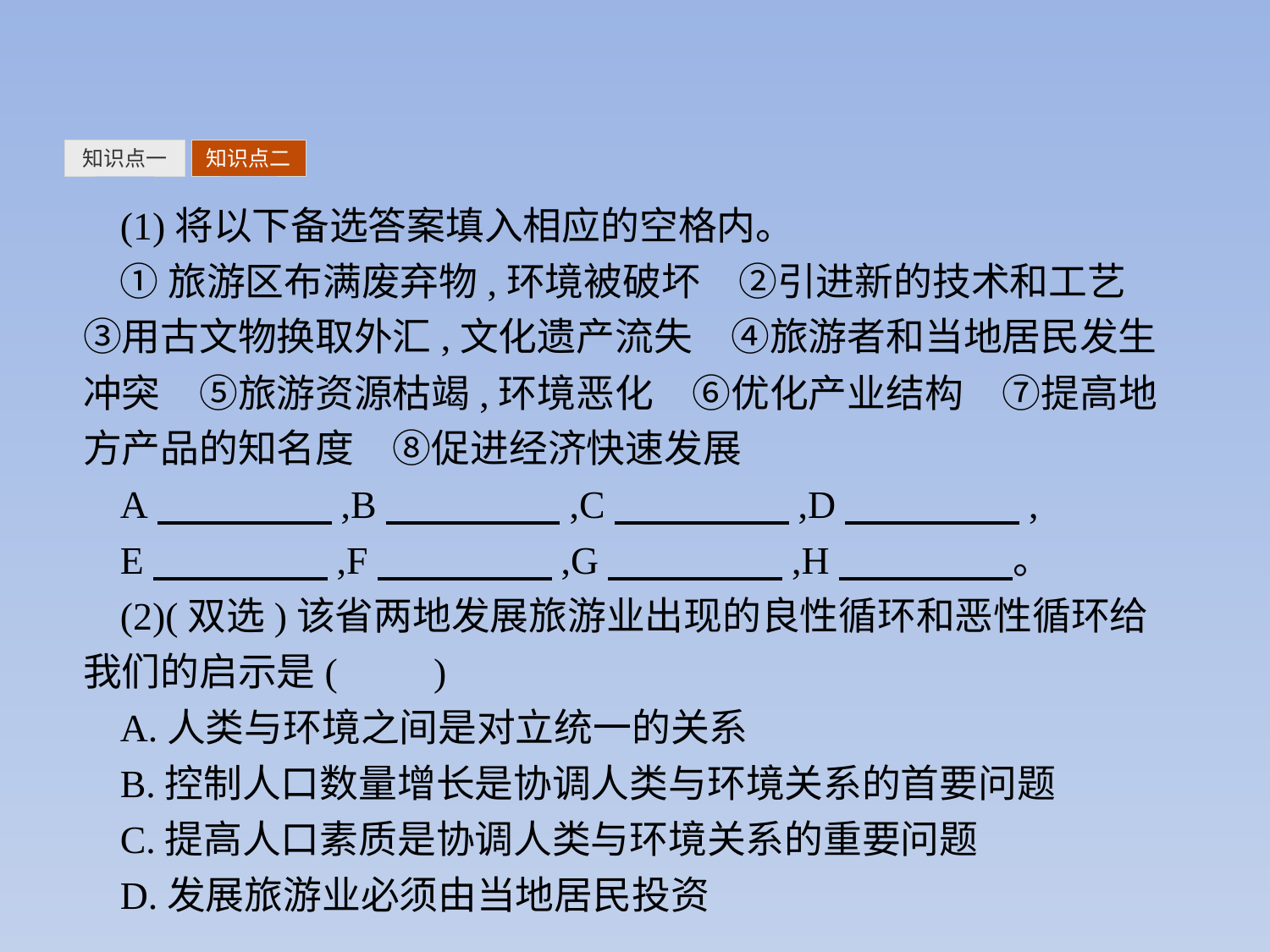

知识点一
知识点二
(1)将以下备选答案填入相应的空格内。
①旅游区布满废弃物,环境被破坏　②引进新的技术和工艺　③用古文物换取外汇,文化遗产流失　④旅游者和当地居民发生冲突　⑤旅游资源枯竭,环境恶化　⑥优化产业结构　⑦提高地方产品的知名度　⑧促进经济快速发展
A　　　　 ,B　　　　 ,C　　　　 ,D　　　　 ,
E　　　　 ,F　　　　 ,G　　　　 ,H　　　　 。
(2)(双选)该省两地发展旅游业出现的良性循环和恶性循环给我们的启示是(　　)
A.人类与环境之间是对立统一的关系
B.控制人口数量增长是协调人类与环境关系的首要问题
C.提高人口素质是协调人类与环境关系的重要问题
D.发展旅游业必须由当地居民投资